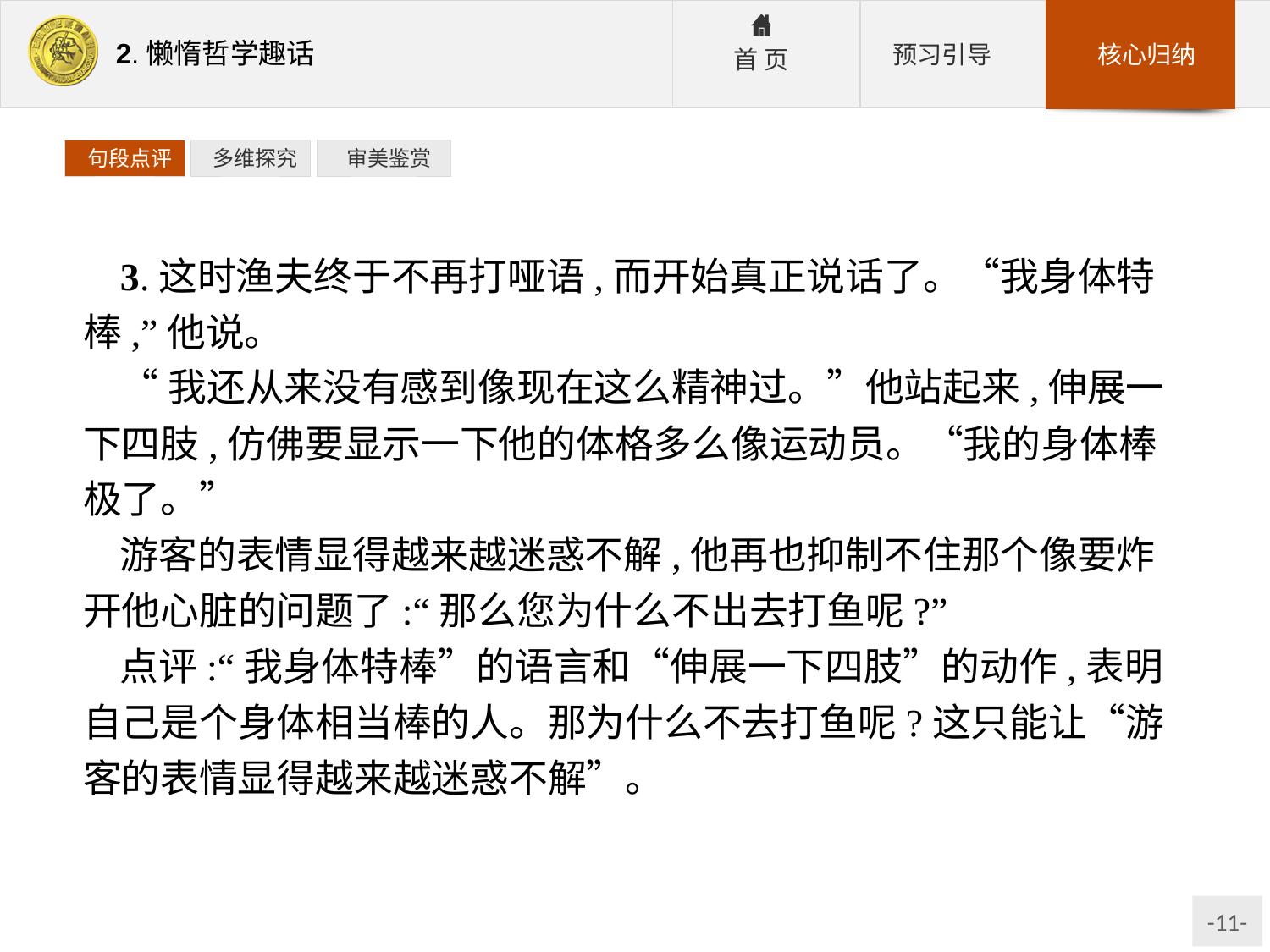

句段点评
 多维探究
 审美鉴赏
3.这时渔夫终于不再打哑语,而开始真正说话了。“我身体特棒,”他说。
“我还从来没有感到像现在这么精神过。”他站起来,伸展一下四肢,仿佛要显示一下他的体格多么像运动员。“我的身体棒极了。”
游客的表情显得越来越迷惑不解,他再也抑制不住那个像要炸开他心脏的问题了:“那么您为什么不出去打鱼呢?”
点评:“我身体特棒”的语言和“伸展一下四肢”的动作,表明自己是个身体相当棒的人。那为什么不去打鱼呢?这只能让“游客的表情显得越来越迷惑不解”。